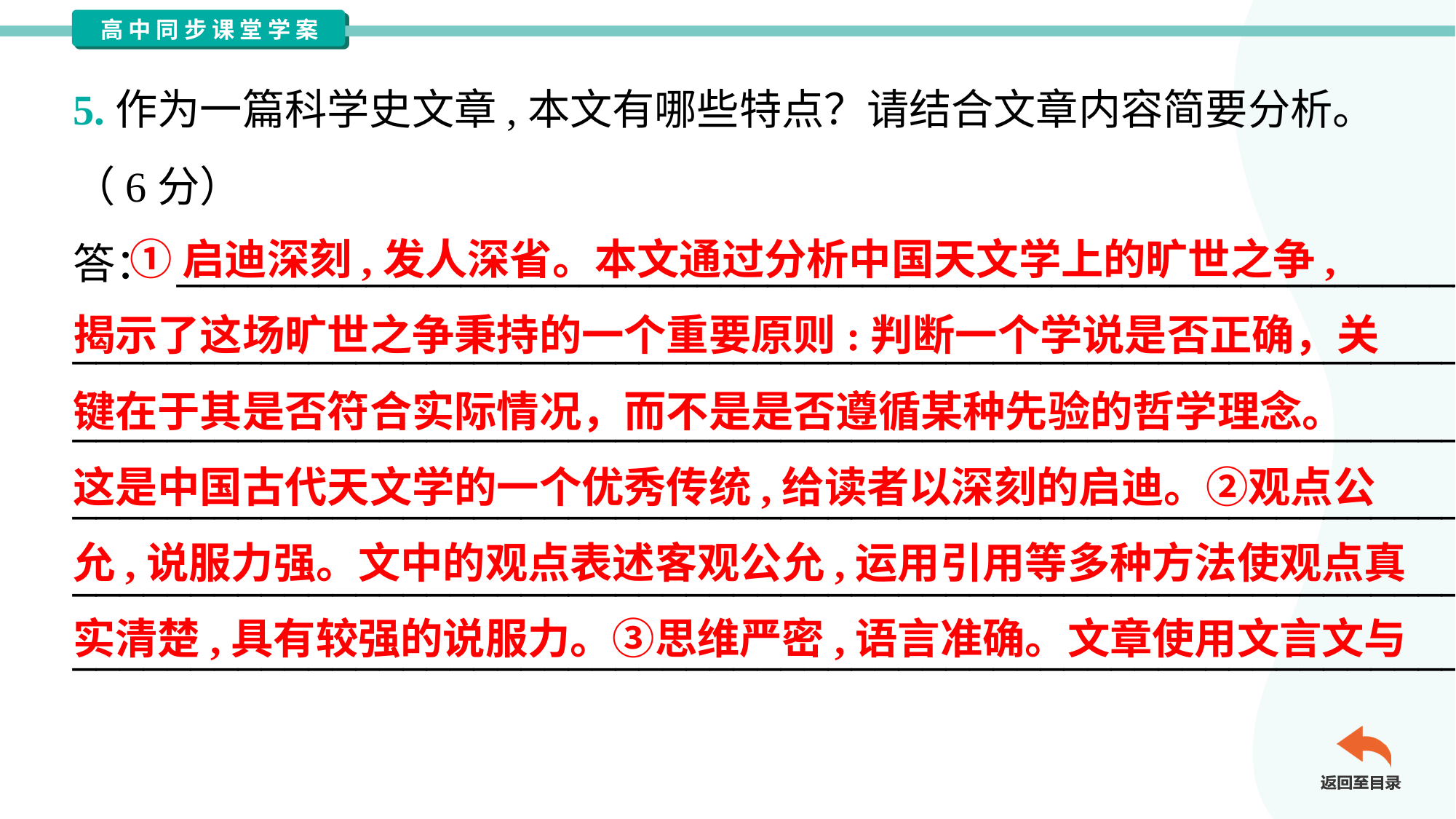

5.作为一篇科学史文章,本文有哪些特点？请结合文章内容简要分析。
（6分）
答： ________________________________________________________
_____________________________________________________________
_____________________________________________________________
_____________________________________________________________
_____________________________________________________________
_____________________________________________________________
      ①启迪深刻,发人深省。本文通过分析中国天文学上的旷世之争,
揭示了这场旷世之争秉持的一个重要原则:判断一个学说是否正确，关
键在于其是否符合实际情况，而不是是否遵循某种先验的哲学理念。
这是中国古代天文学的一个优秀传统,给读者以深刻的启迪。②观点公
允,说服力强。文中的观点表述客观公允,运用引用等多种方法使观点真
实清楚,具有较强的说服力。③思维严密,语言准确。文章使用文言文与